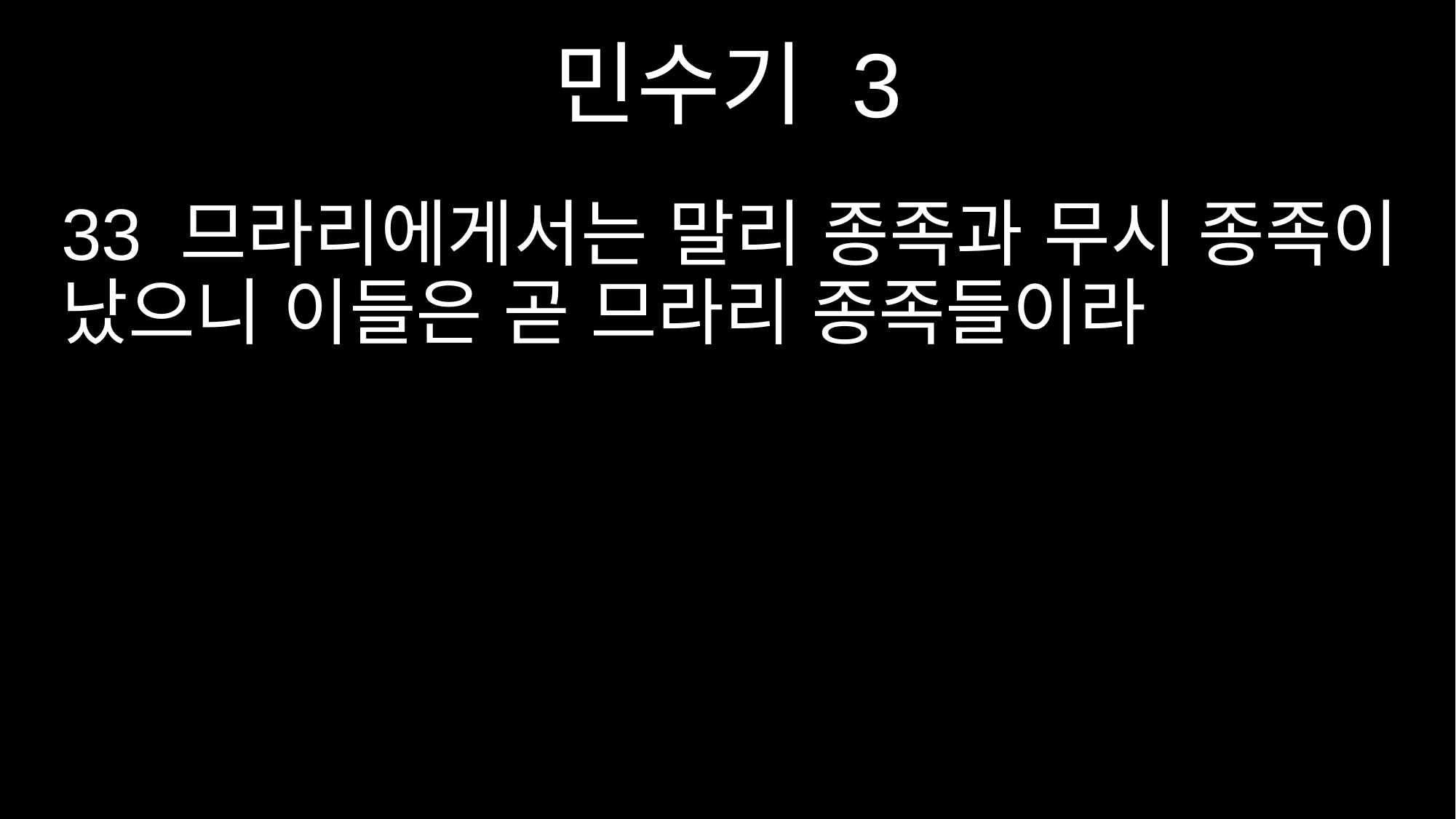

민수기 3
33 므라리에게서는 말리 종족과 무시 종족이 났으니 이들은 곧 므라리 종족들이라